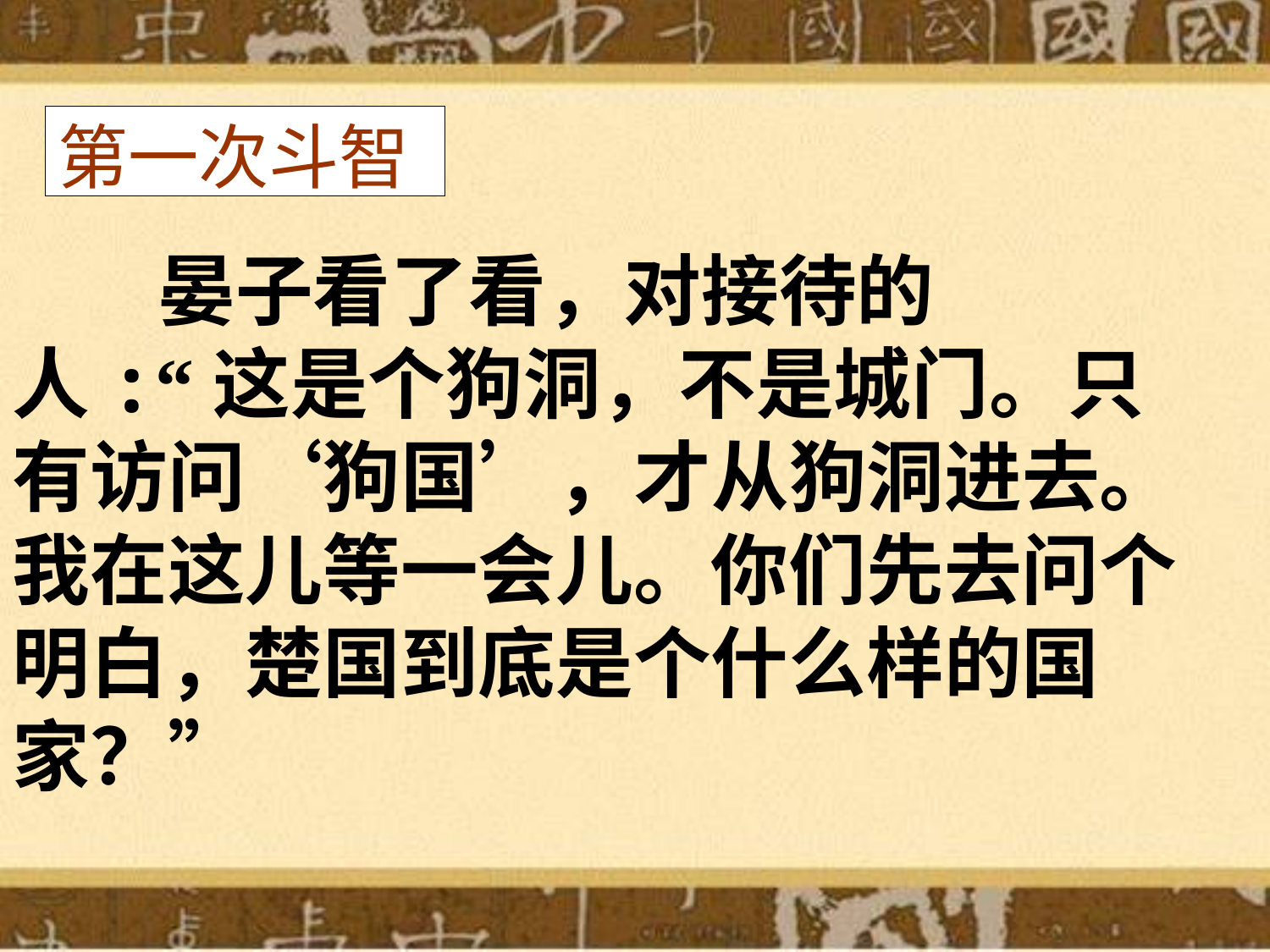

第一次斗智
        晏子看了看，对接待的人:“这是个狗洞，不是城门。只有访问‘狗国’，才从狗洞进去。我在这儿等一会儿。你们先去问个明白，楚国到底是个什么样的国家？”